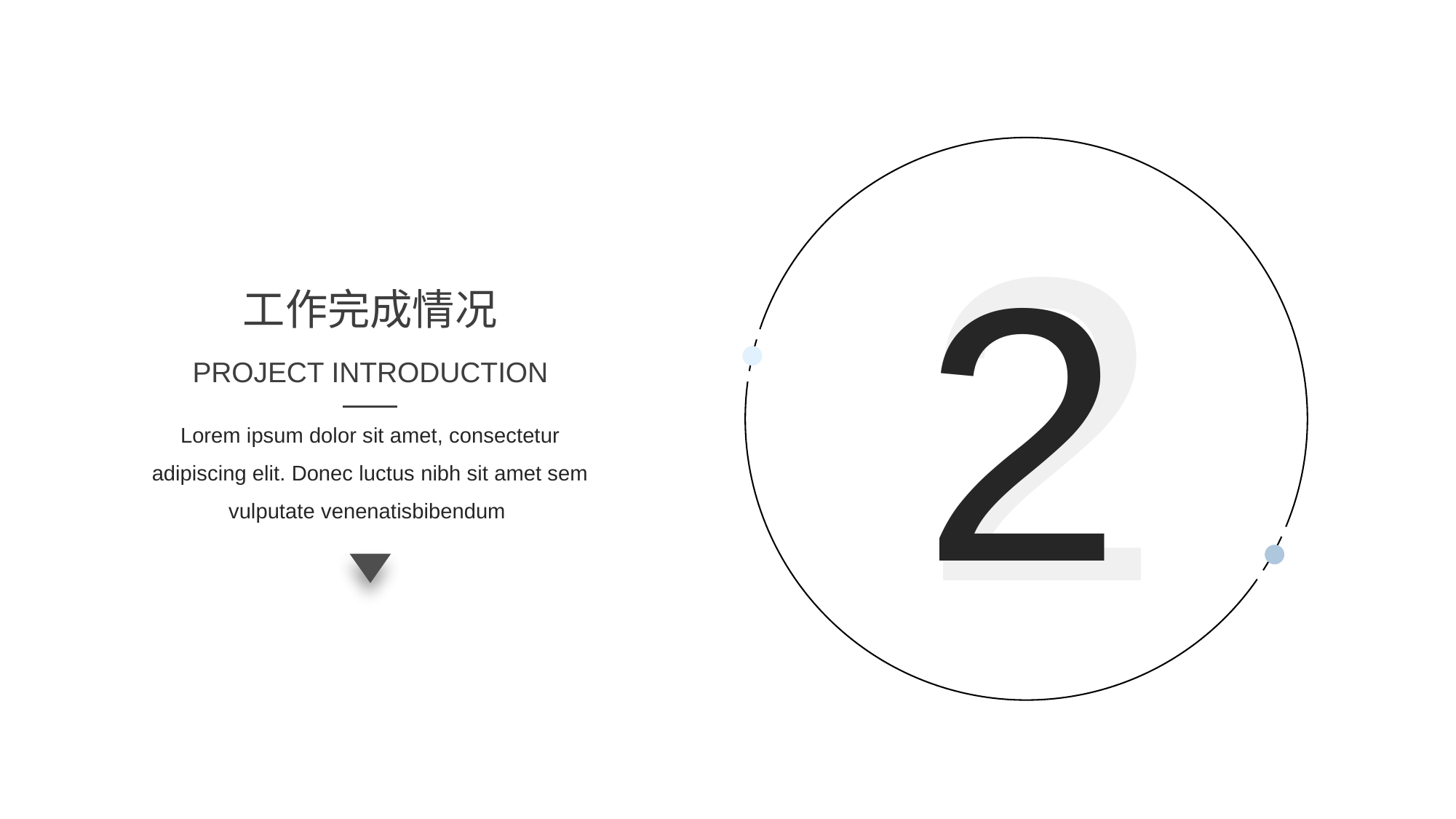

2
2
工作完成情况
PROJECT INTRODUCTION
Lorem ipsum dolor sit amet, consectetur adipiscing elit. Donec luctus nibh sit amet sem vulputate venenatisbibendum